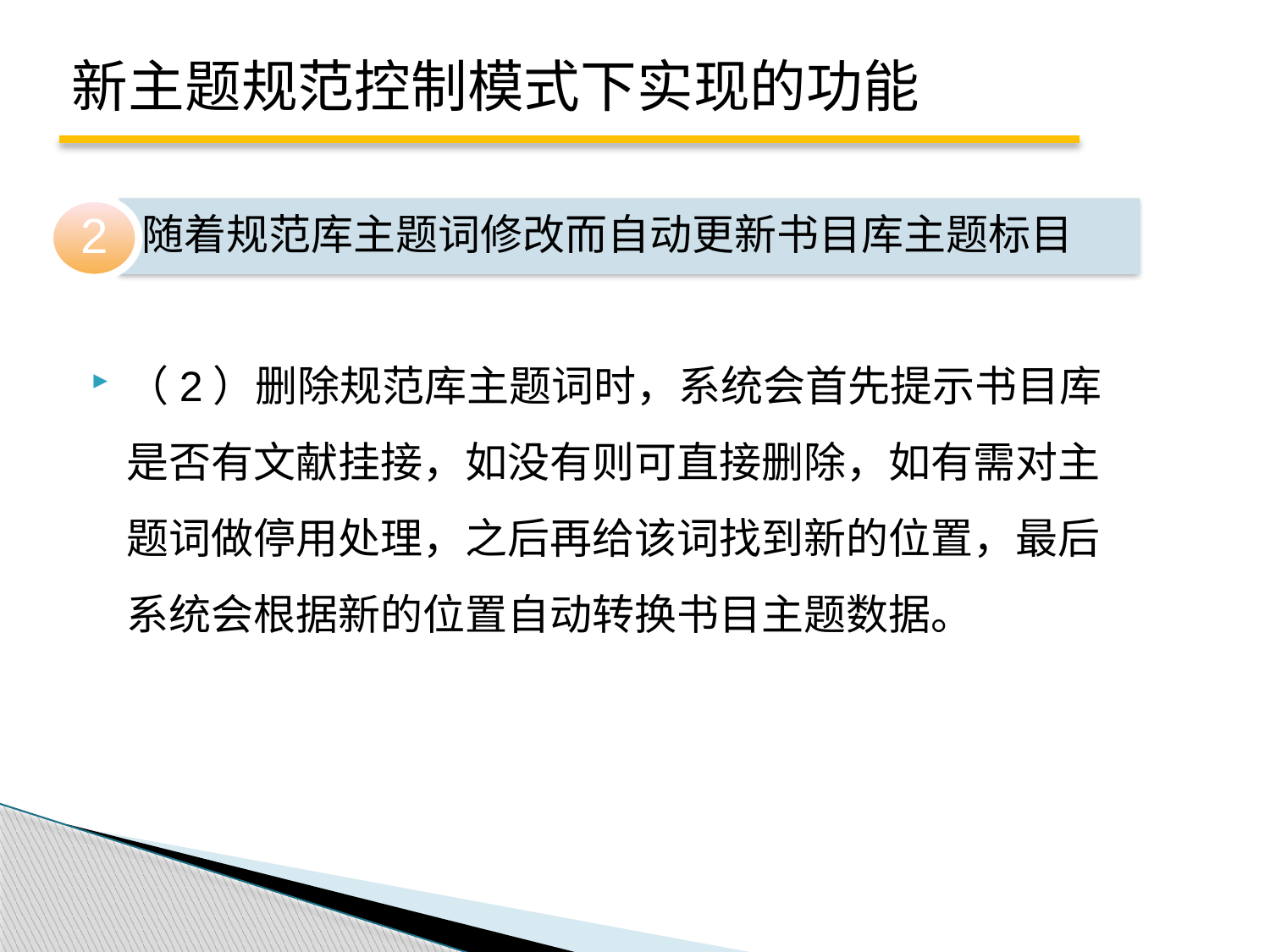

新主题规范控制模式下实现的功能
2
随着规范库主题词修改而自动更新书目库主题标目
（2）删除规范库主题词时，系统会首先提示书目库是否有文献挂接，如没有则可直接删除，如有需对主题词做停用处理，之后再给该词找到新的位置，最后系统会根据新的位置自动转换书目主题数据。